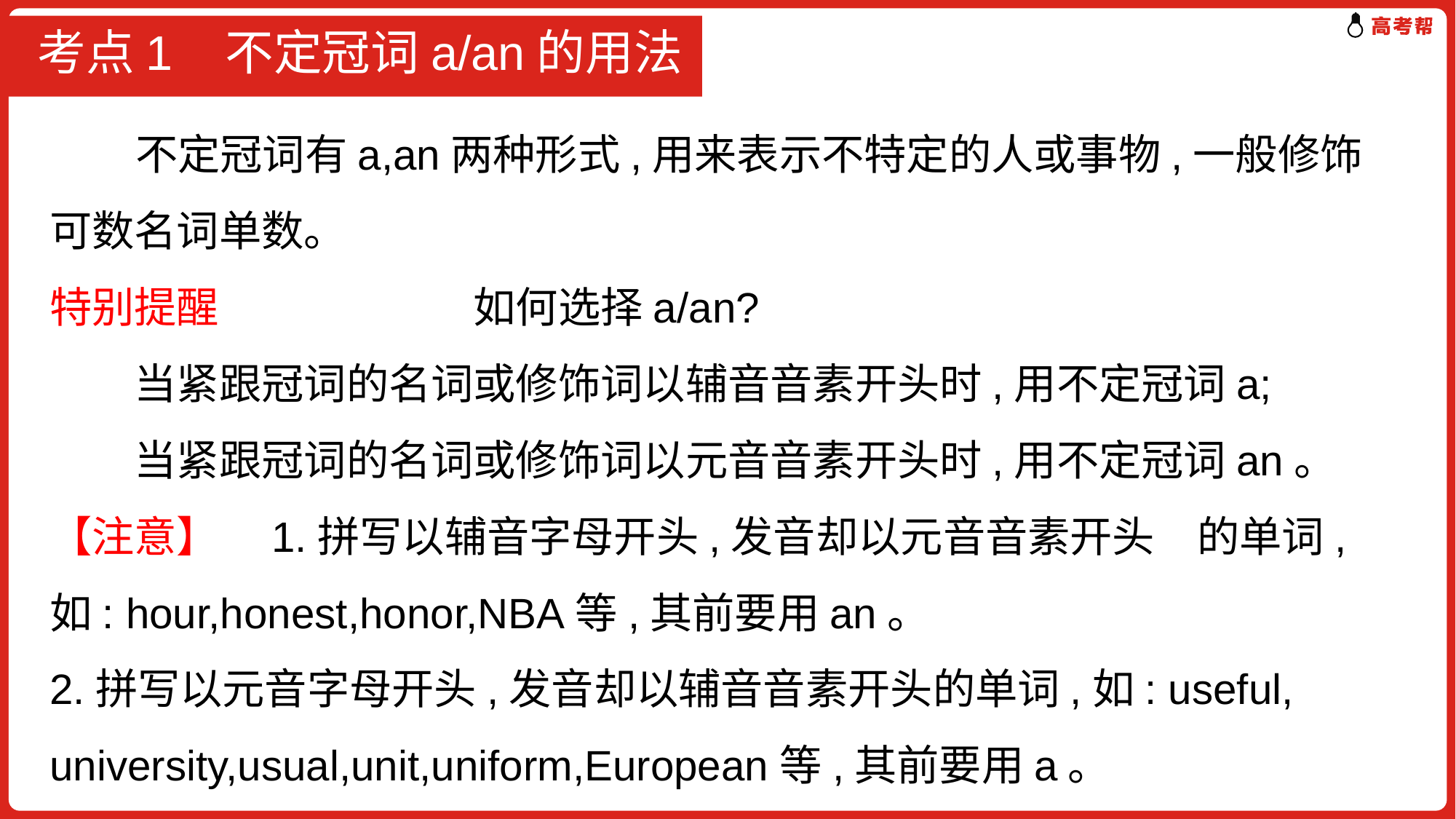

# 考点1   不定冠词a/an的用法
        不定冠词有a,an两种形式,用来表示不特定的人或事物,一般修饰可数名词单数。
特别提醒　　　　　　如何选择a/an?
　　当紧跟冠词的名词或修饰词以辅音音素开头时,用不定冠词a;
　　当紧跟冠词的名词或修饰词以元音音素开头时,用不定冠词an。
【注意】　1.拼写以辅音字母开头,发音却以元音音素开头　的单词,如: hour,honest,honor,NBA等,其前要用an。
2.拼写以元音字母开头,发音却以辅音音素开头的单词,如: useful, university,usual,unit,uniform,European等,其前要用a。